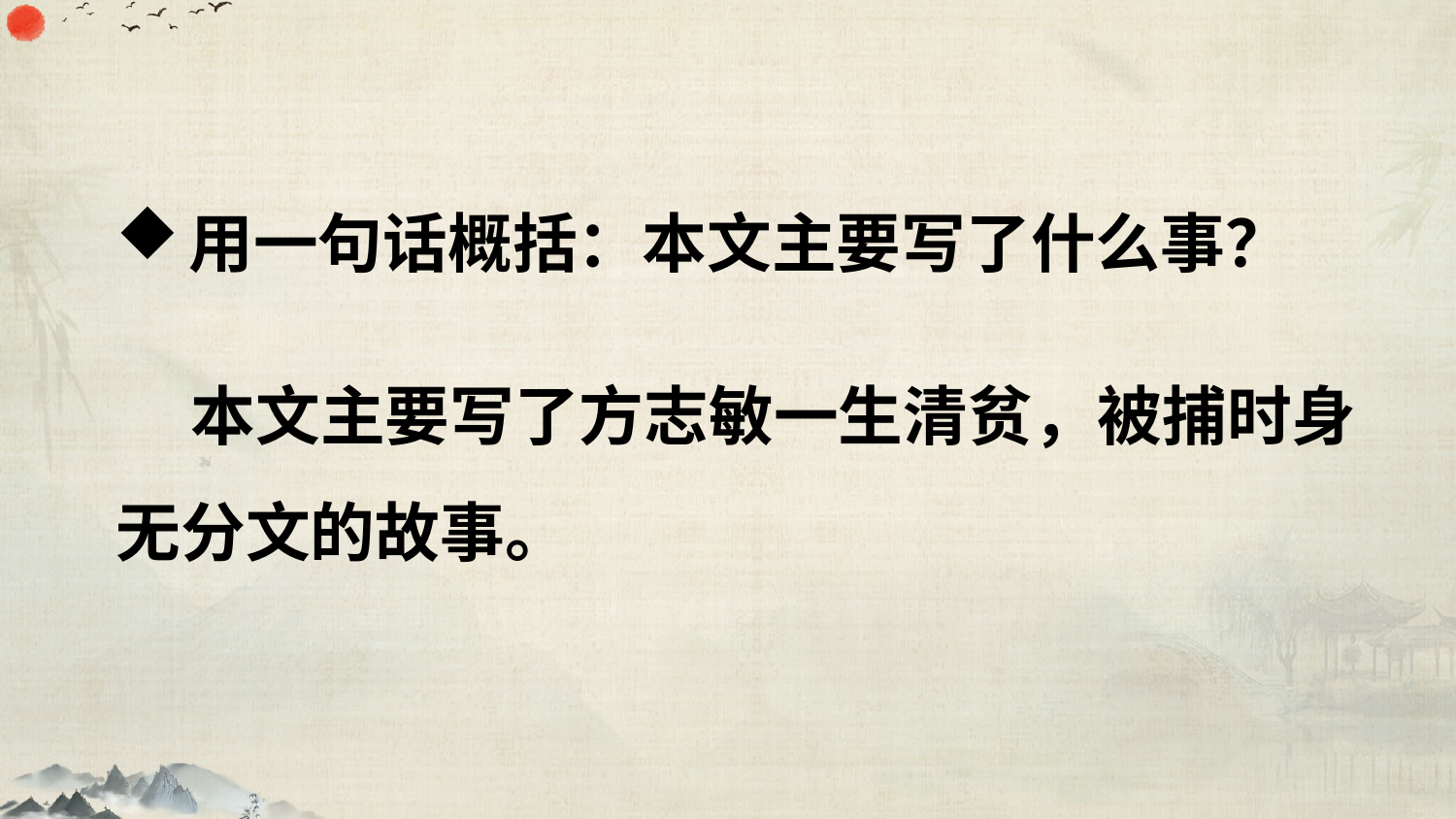

用一句话概括：本文主要写了什么事？
    本文主要写了方志敏一生清贫，被捕时身无分文的故事。